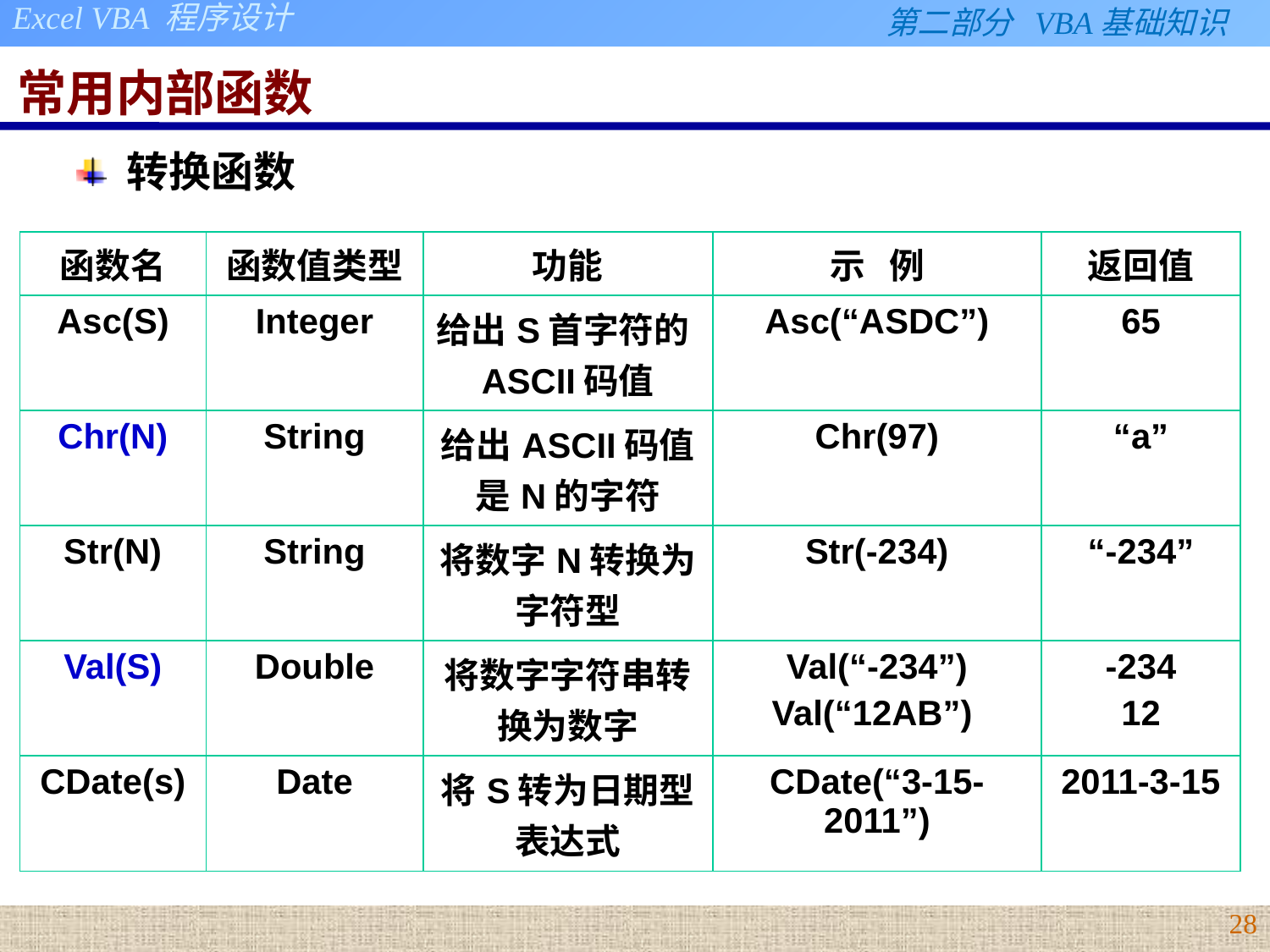

# 常用内部函数
转换函数
| 函数名 | 函数值类型 | 功能 | 示 例 | 返回值 |
| --- | --- | --- | --- | --- |
| Asc(S) | Integer | 给出S首字符的ASCII码值 | Asc(“ASDC”) | 65 |
| Chr(N) | String | 给出ASCII码值是N的字符 | Chr(97) | “a” |
| Str(N) | String | 将数字N转换为字符型 | Str(-234) | “-234” |
| Val(S) | Double | 将数字字符串转换为数字 | Val(“-234”) Val(“12AB”) | -234 12 |
| CDate(s) | Date | 将S转为日期型表达式 | CDate(“3-15-2011”) | 2011-3-15 |